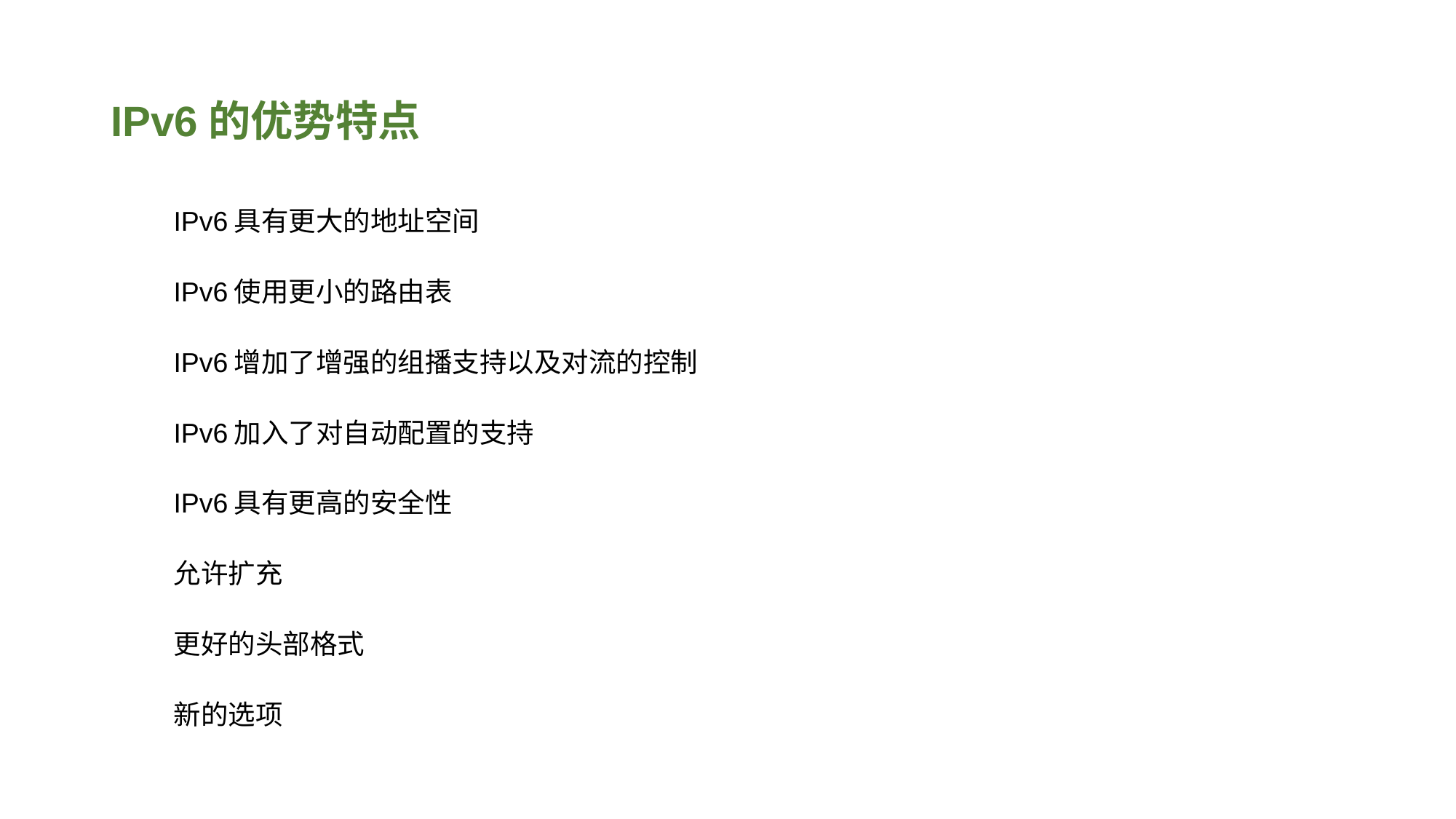

# IPv6的优势特点
IPv6具有更大的地址空间
IPv6使用更小的路由表
IPv6增加了增强的组播支持以及对流的控制
IPv6加入了对自动配置的支持
IPv6具有更高的安全性
允许扩充
更好的头部格式
新的选项